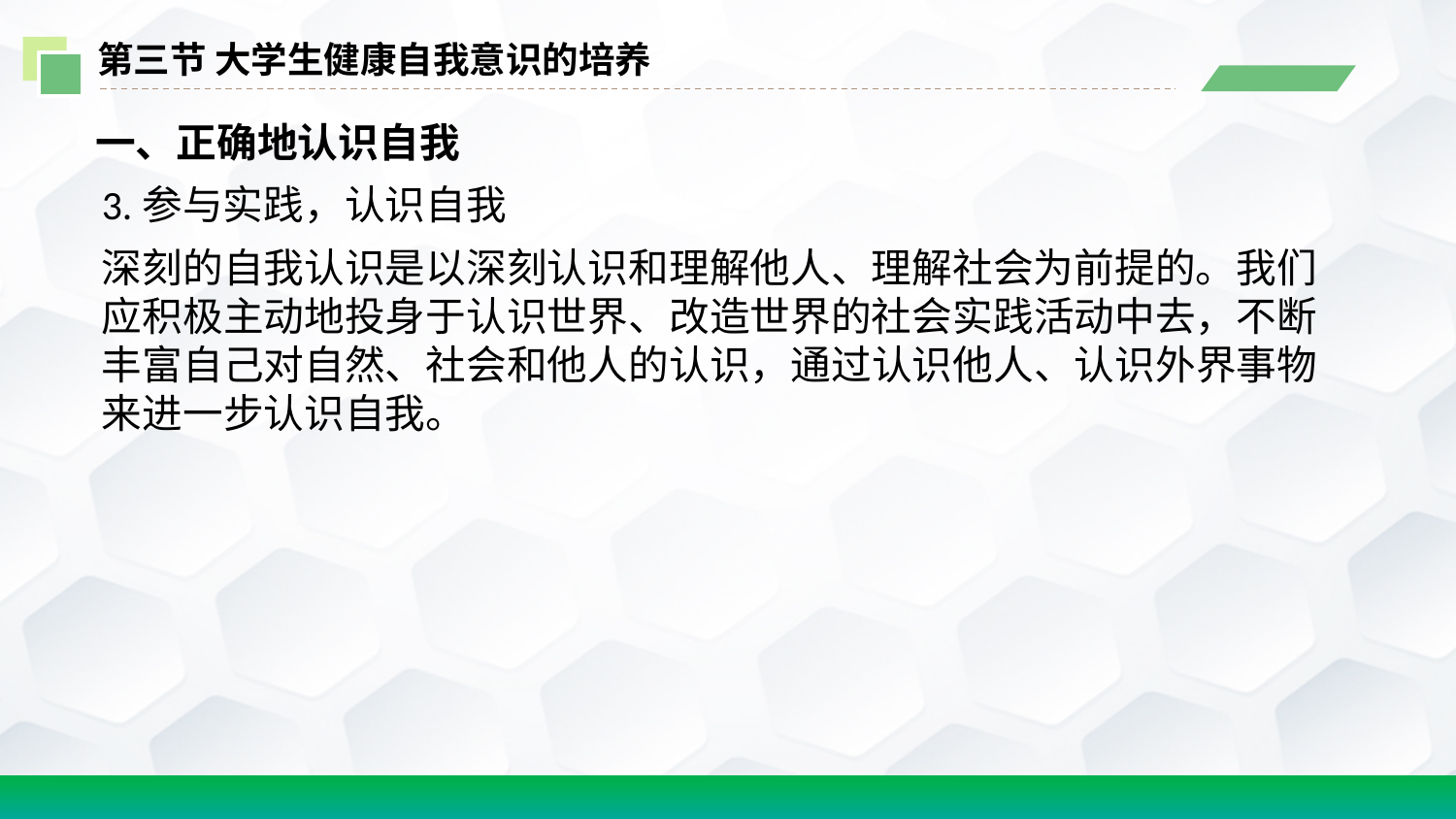

第三节 大学生健康自我意识的培养
一、正确地认识自我
3.参与实践，认识自我
深刻的自我认识是以深刻认识和理解他人、理解社会为前提的。我们应积极主动地投身于认识世界、改造世界的社会实践活动中去，不断丰富自己对自然、社会和他人的认识，通过认识他人、认识外界事物来进一步认识自我。